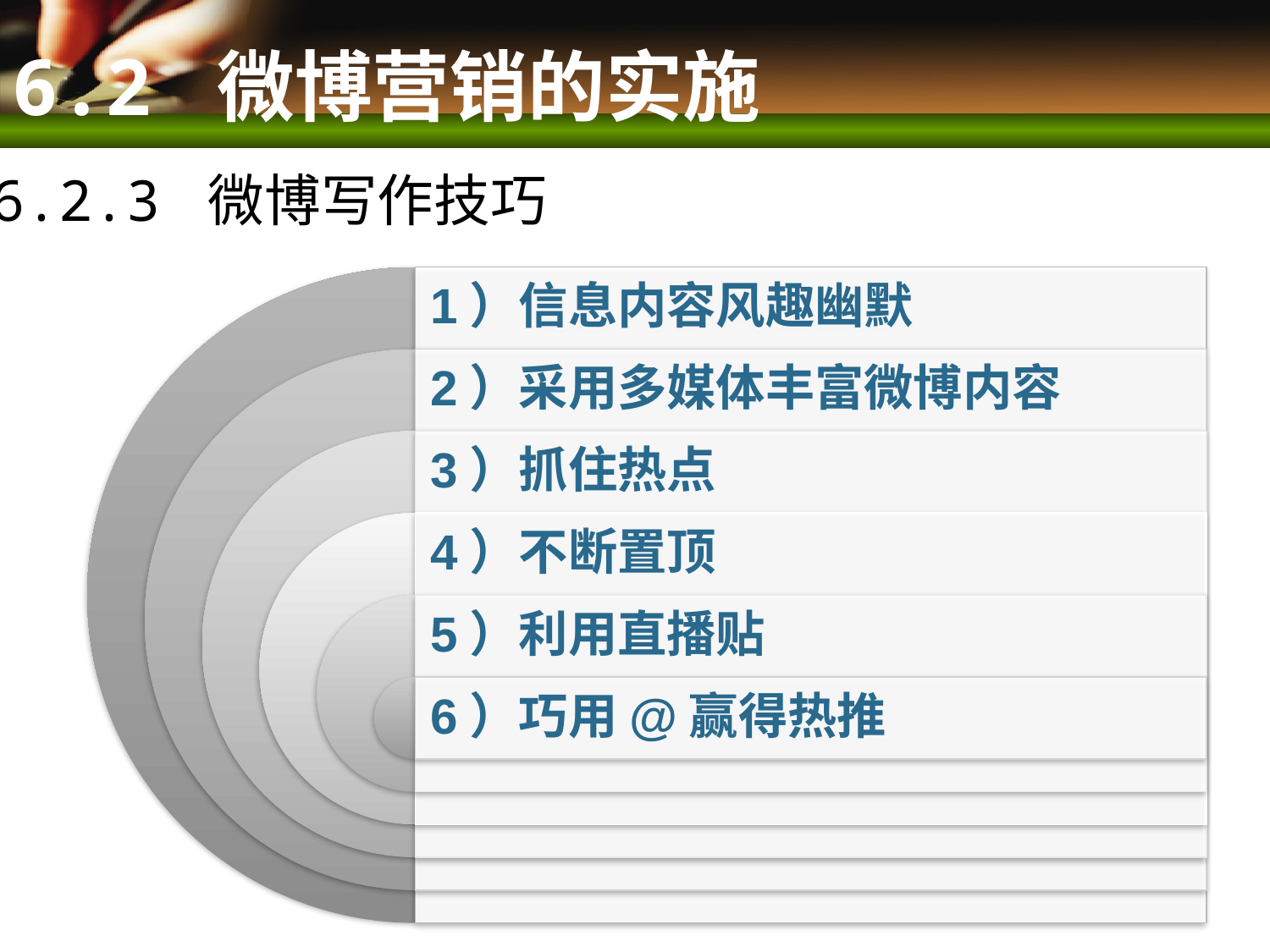

6.2 微博营销的实施
6.2.3 微博写作技巧
1）信息内容风趣幽默
2）采用多媒体丰富微博内容
3）抓住热点
4）不断置顶
5）利用直播贴
6）巧用@赢得热推